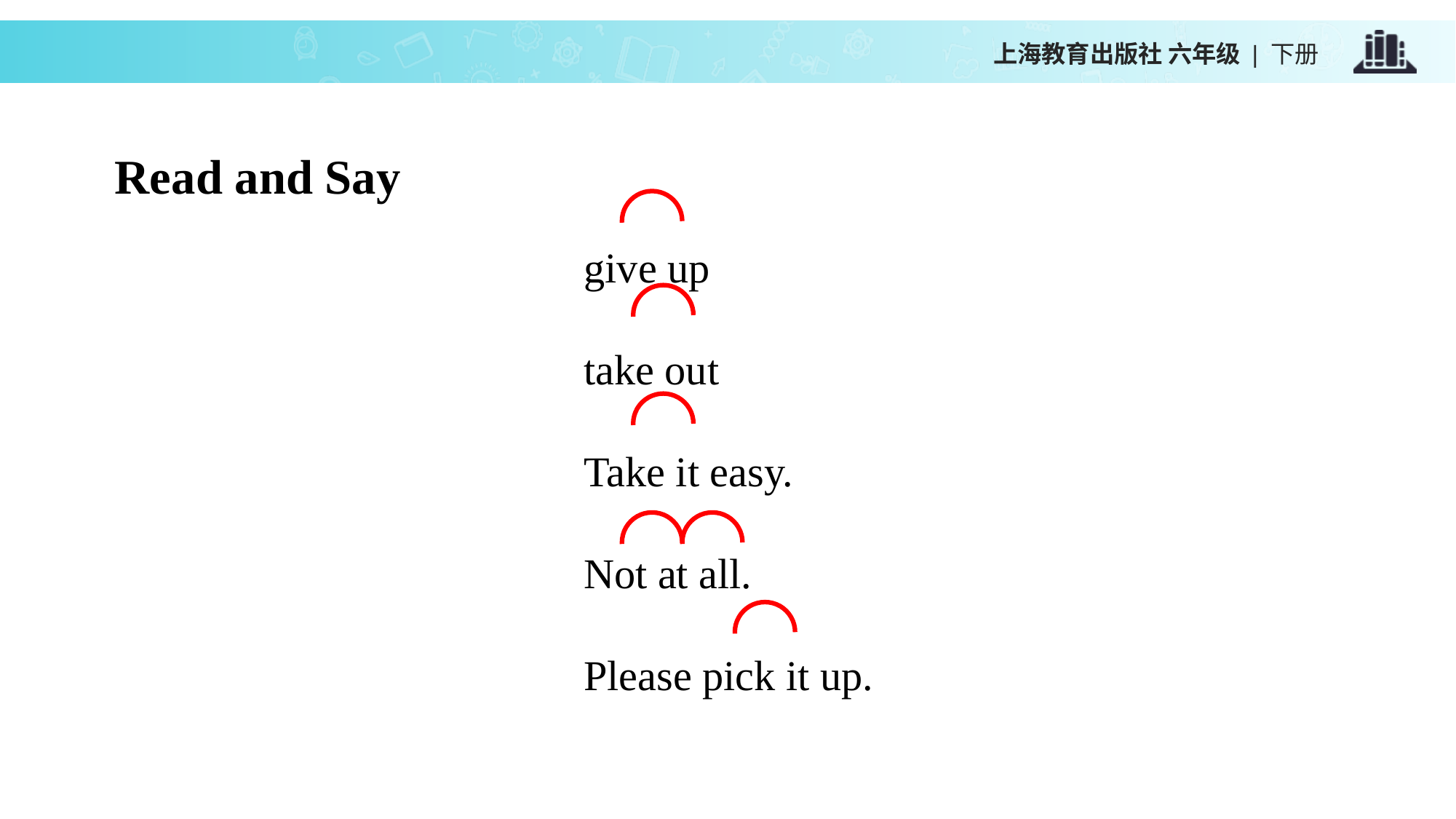

上海教育出版社 六年级 | 下册
Read and Say
give up
take out
Take it easy.
Not at all.
Please pick it up.